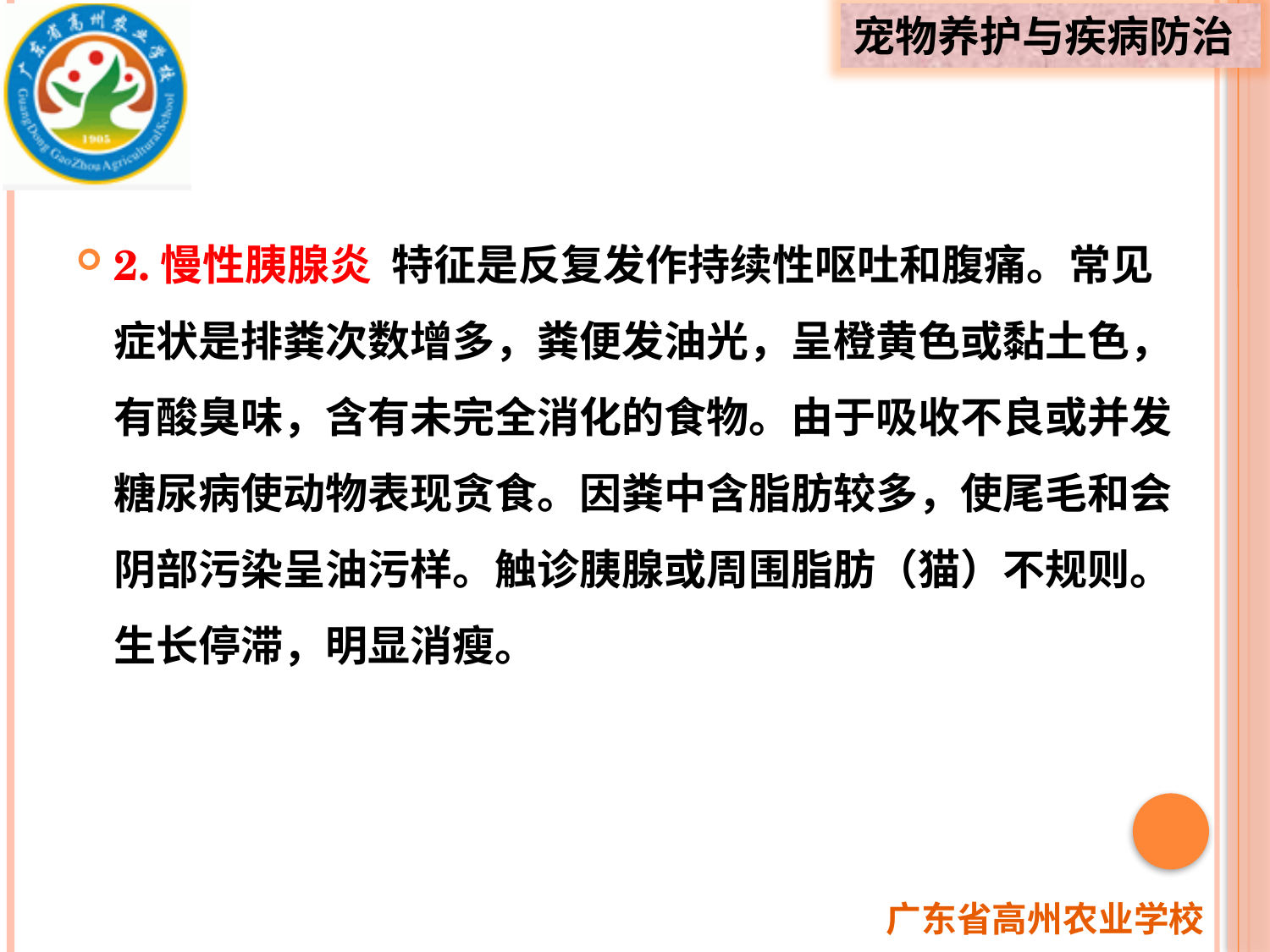

2.慢性胰腺炎  特征是反复发作持续性呕吐和腹痛。常见症状是排粪次数增多，粪便发油光，呈橙黄色或黏土色，有酸臭味，含有未完全消化的食物。由于吸收不良或并发糖尿病使动物表现贪食。因粪中含脂肪较多，使尾毛和会阴部污染呈油污样。触诊胰腺或周围脂肪（猫）不规则。生长停滞，明显消瘦。